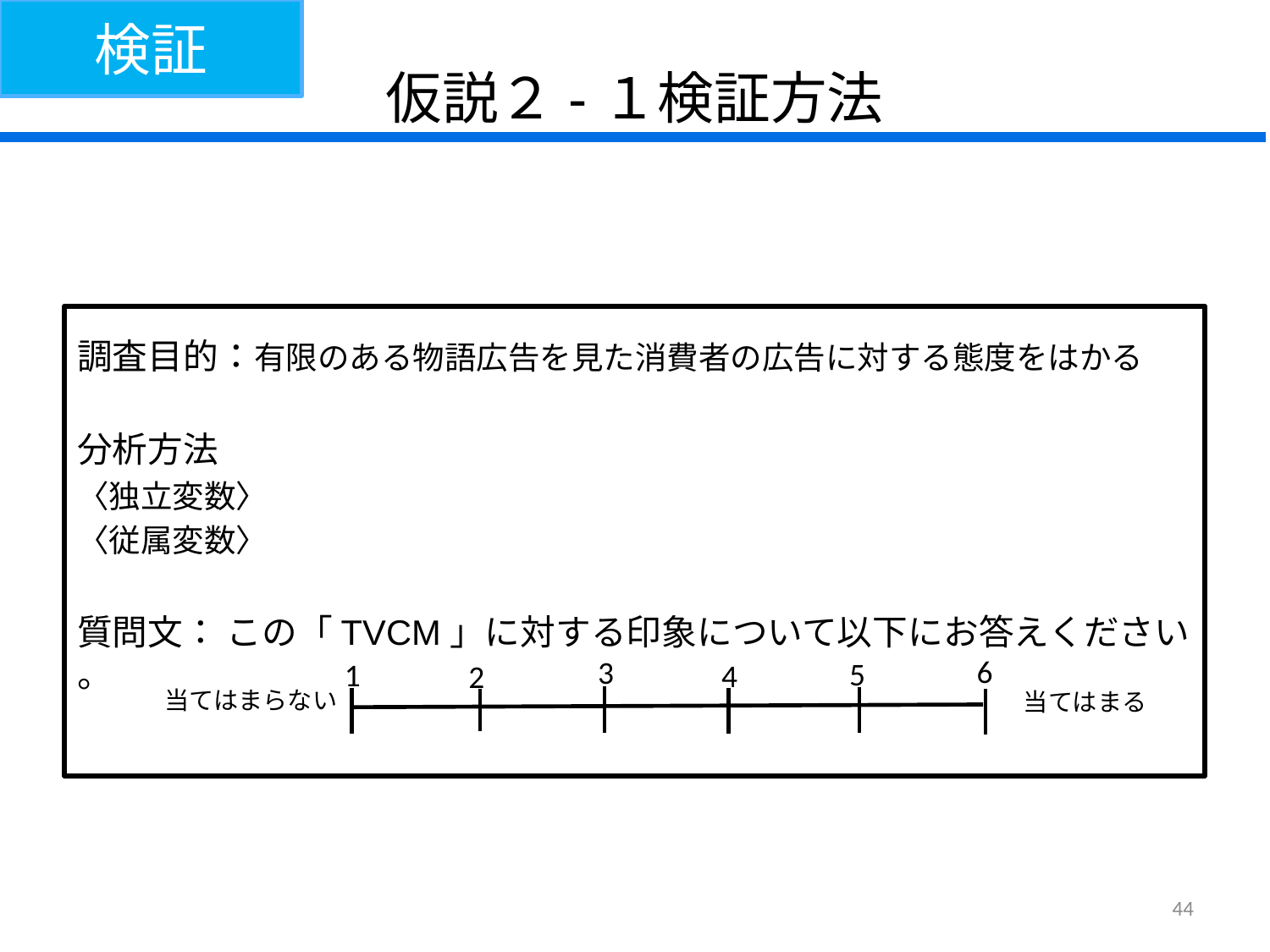

検証
# 仮説２-１検証方法
調査目的：有限のある物語広告を見た消費者の広告に対する態度をはかる

分析方法
〈独立変数〉
〈従属変数〉

質問文： この「TVCM」に対する印象について以下にお答えください 。

6
3
5
1
4
2
当てはまらない
当てはまる
44